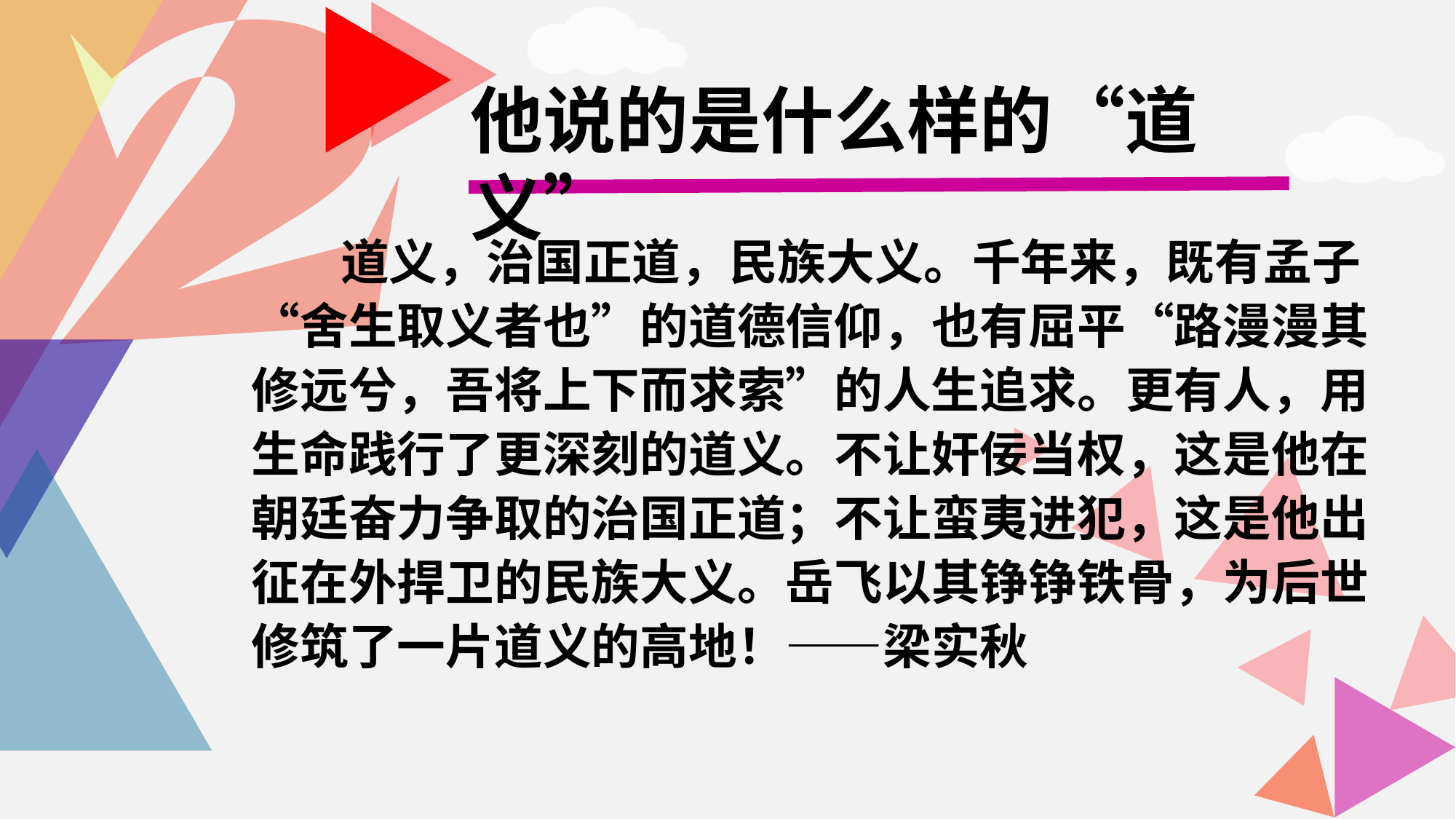

他说的是什么样的“道义”

       道义，治国正道，民族大义。千年来，既有孟子“舍生取义者也”的道德信仰，也有屈平“路漫漫其修远兮，吾将上下而求索”的人生追求。更有人，用生命践行了更深刻的道义。不让奸佞当权，这是他在朝廷奋力争取的治国正道；不让蛮夷进犯，这是他出征在外捍卫的民族大义。岳飞以其铮铮铁骨，为后世修筑了一片道义的高地！——梁实秋